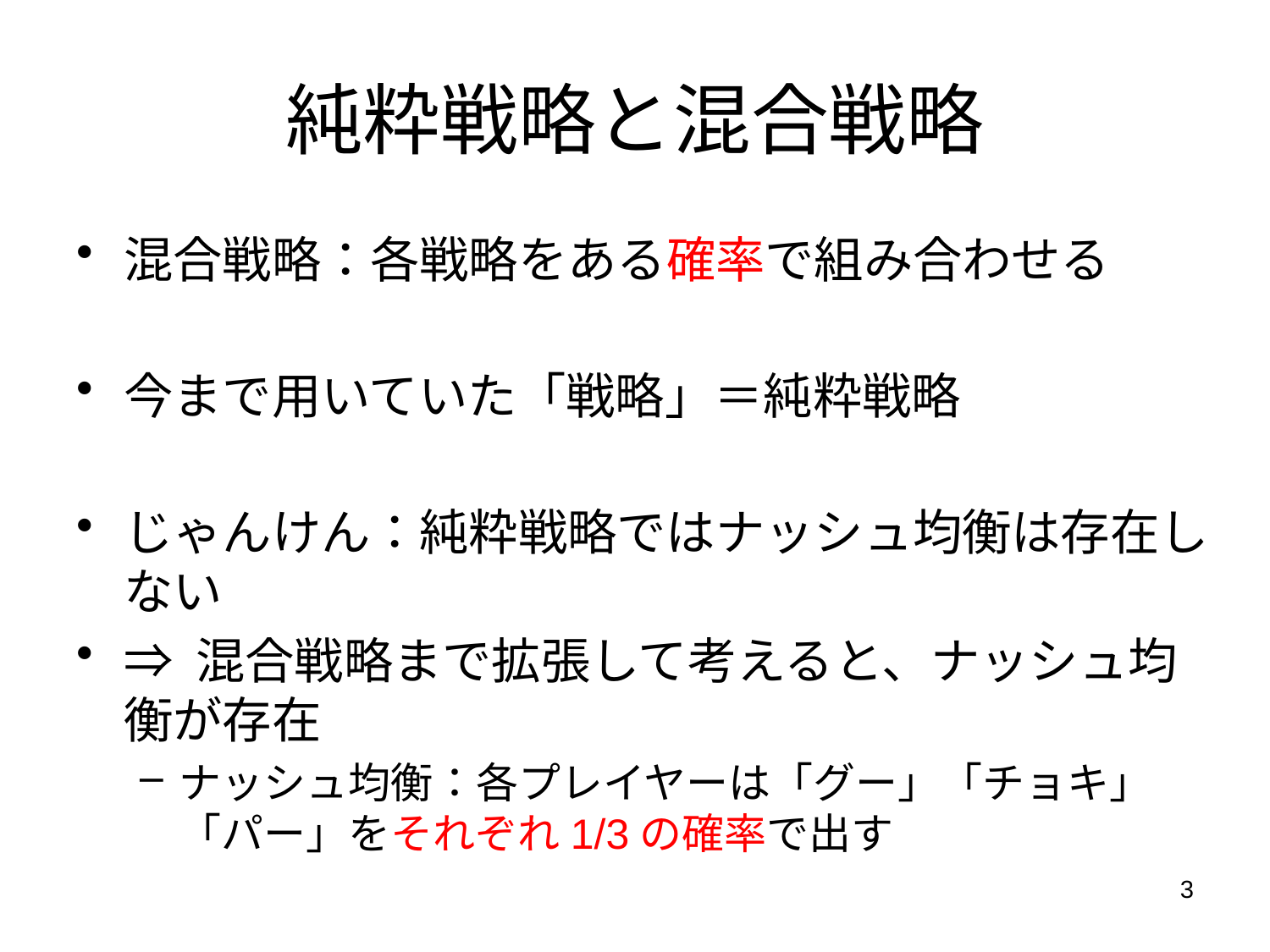

# 純粋戦略と混合戦略
混合戦略：各戦略をある確率で組み合わせる

今まで用いていた「戦略」＝純粋戦略

じゃんけん：純粋戦略ではナッシュ均衡は存在しない
⇒ 混合戦略まで拡張して考えると、ナッシュ均衡が存在
ナッシュ均衡：各プレイヤーは「グー」「チョキ」「パー」をそれぞれ1/3の確率で出す
3